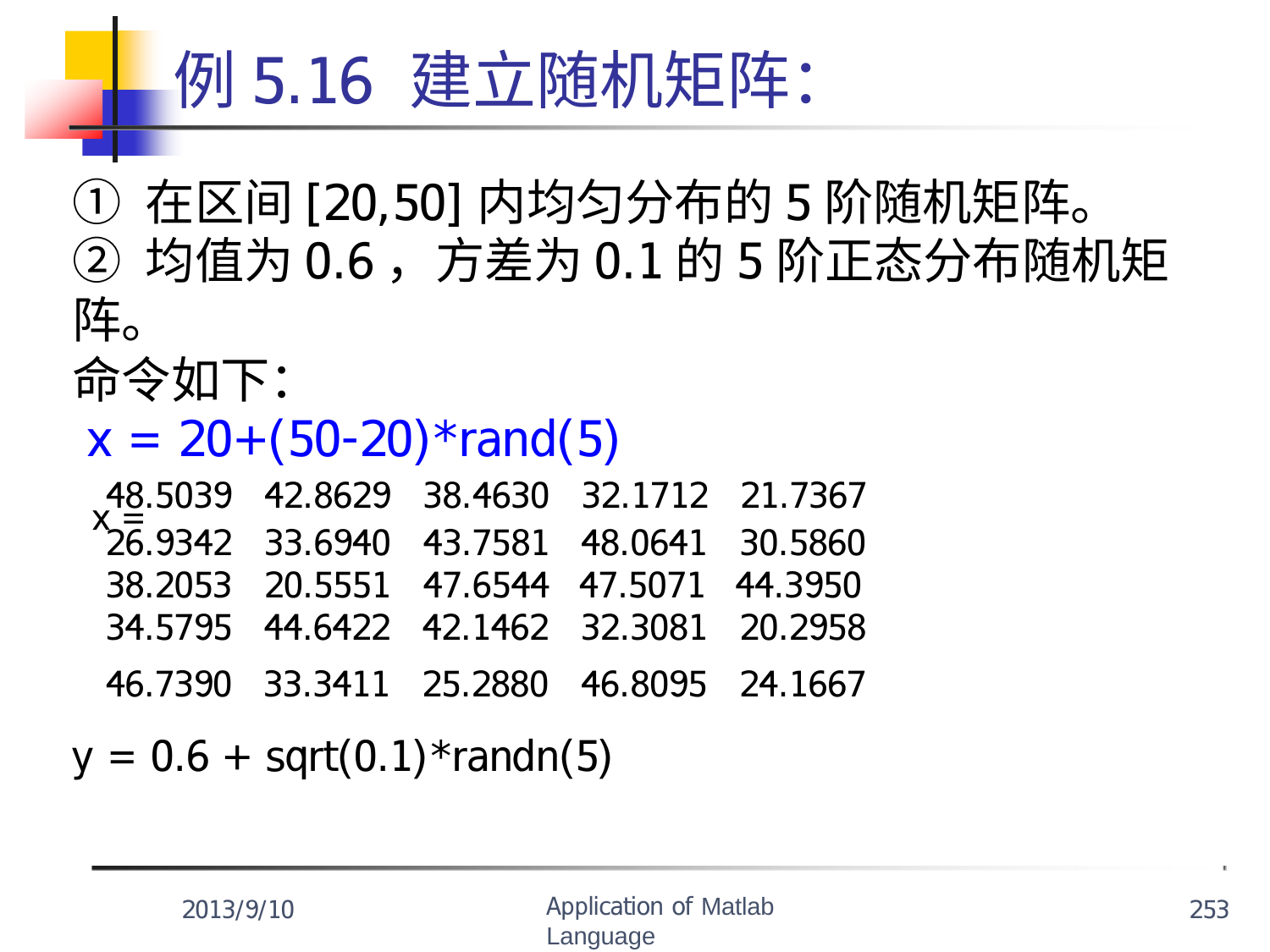

# 例5.16 建立随机矩阵：
① 在区间[20,50]内均匀分布的5阶随机矩阵。
② 均值为0.6，方差为0.1的5阶正态分布随机矩阵。
命令如下：
x = 20+(50-20)*rand(5)

x =
| 48.5039 | 42.8629 | 38.4630 | 32.1712 | 21.7367 |
| --- | --- | --- | --- | --- |
| 26.9342 | 33.6940 | 43.7581 | 48.0641 | 30.5860 |
| 38.2053 | 20.5551 | 47.6544 | 47.5071 | 44.3950 |
| 34.5795 | 44.6422 | 42.1462 | 32.3081 | 20.2958 |
| 46.7390 | 33.3411 | 25.2880 | 46.8095 | 24.1667 |
y = 0.6 + sqrt(0.1)*randn(5)
Application of Matlab Language
2013/9/10
253